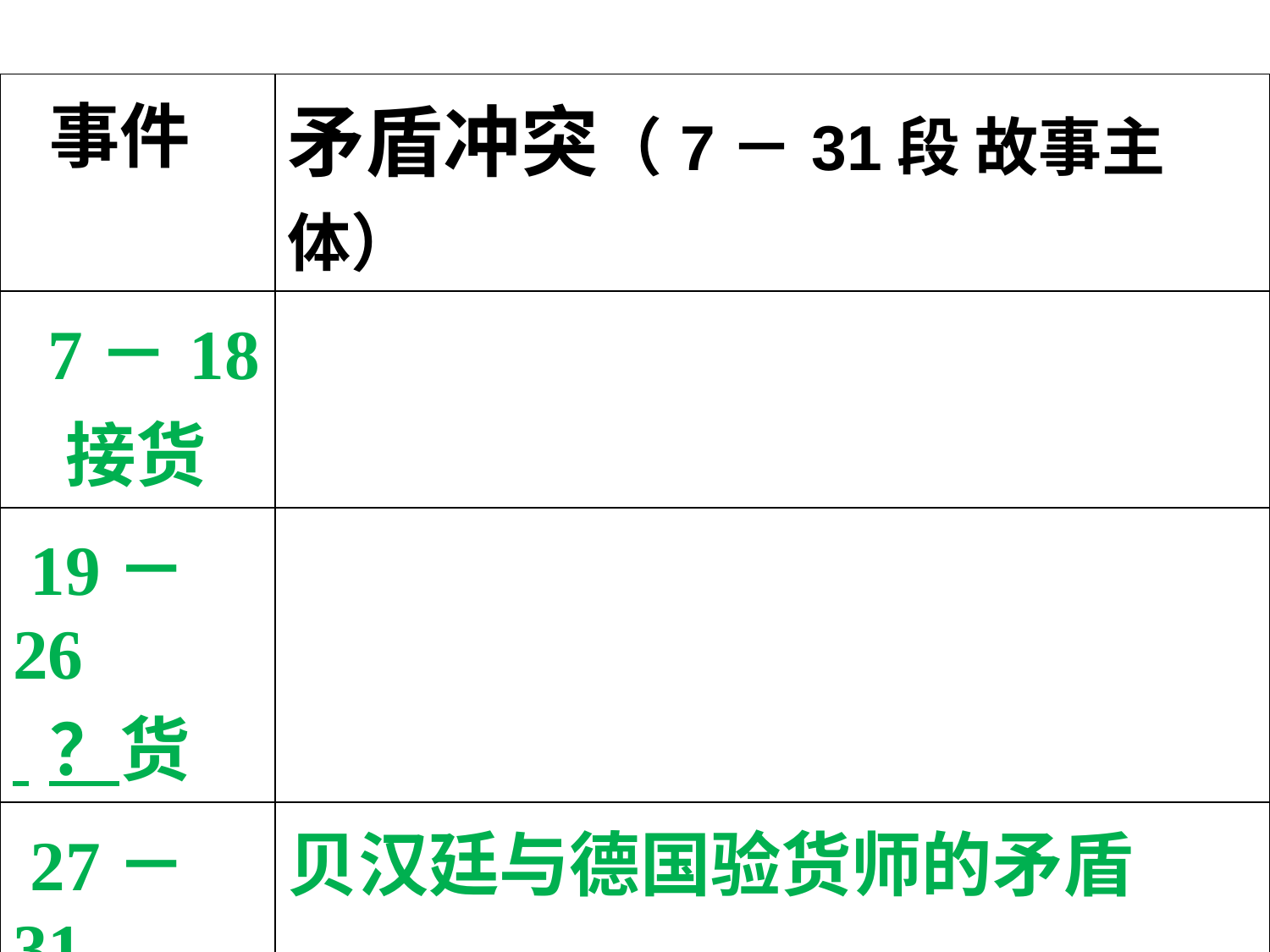

| 事件 | 矛盾冲突（7－31段 故事主体） |
| --- | --- |
| 7－18 接货 |  |
| 19－26 ？货 |  |
| 27－31 ？货 | 贝汉廷与德国验货师的矛盾 |